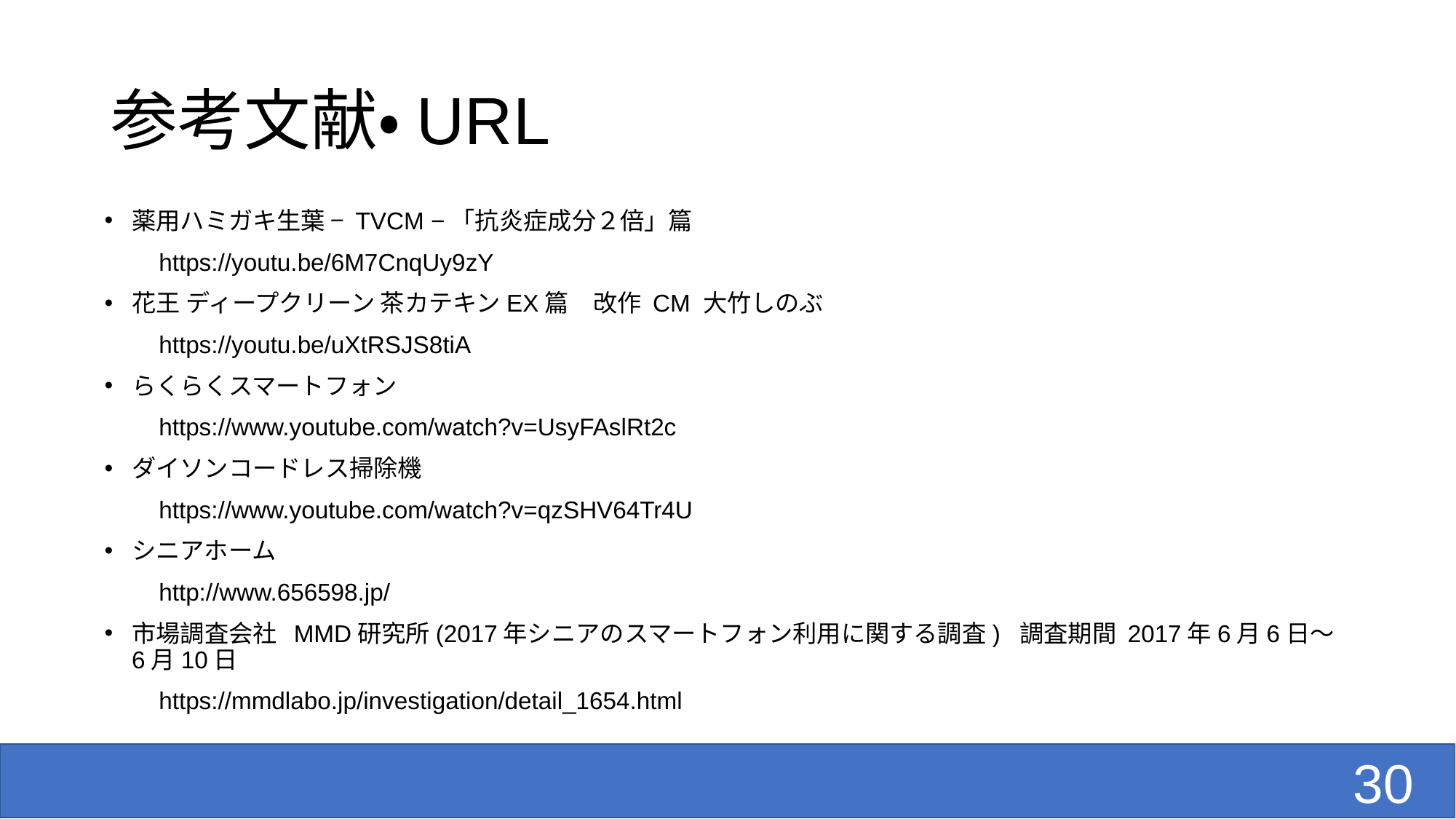

# 参考文献・URL
薬用ハミガキ生葉​ − TVCM −「抗炎症成分２倍」篇
　　https://youtu.be/6M7CnqUy9zY
花王 ディープクリーン 茶カテキンEX篇　改作 CM 大竹しのぶ
　　https://youtu.be/uXtRSJS8tiA
らくらくスマートフォン
　　https://www.youtube.com/watch?v=UsyFAslRt2c
ダイソンコードレス掃除機
　　https://www.youtube.com/watch?v=qzSHV64Tr4U
シニアホーム
　　http://www.656598.jp/
市場調査会社  MMD研究所(2017年シニアのスマートフォン利用に関する調査)  調査期間 2017年6月6日～6月10日
　　https://mmdlabo.jp/investigation/detail_1654.html

30